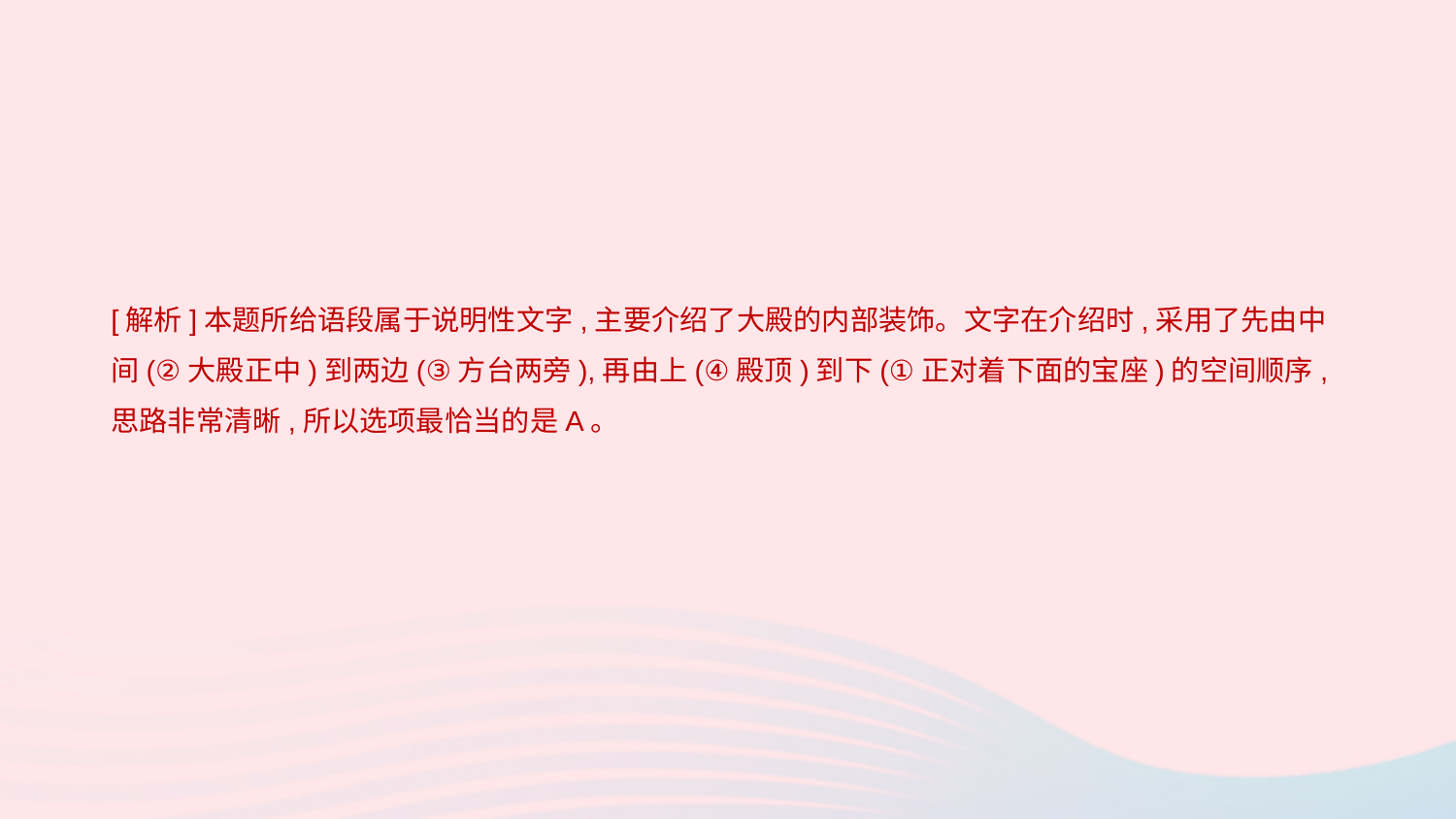

[解析]本题所给语段属于说明性文字,主要介绍了大殿的内部装饰。文字在介绍时,采用了先由中间(②大殿正中)到两边(③方台两旁),再由上(④殿顶)到下(①正对着下面的宝座)的空间顺序,思路非常清晰,所以选项最恰当的是A。